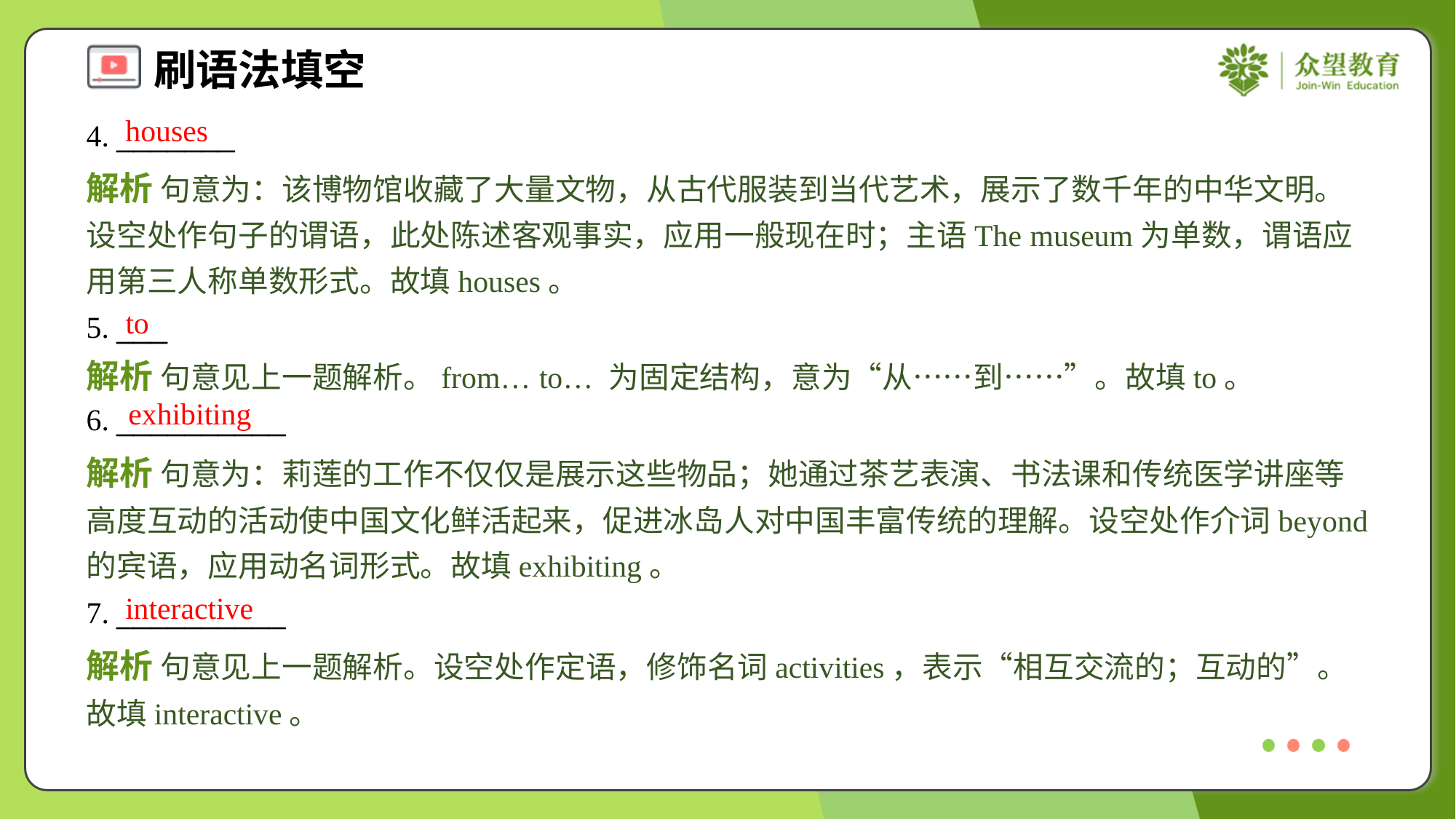

houses
4. _______
解析 句意为：该博物馆收藏了大量文物，从古代服装到当代艺术，展示了数千年的中华文明。设空处作句子的谓语，此处陈述客观事实，应用一般现在时；主语The museum为单数，谓语应用第三人称单数形式。故填houses。
to
5. ___
解析 句意见上一题解析。from… to… 为固定结构，意为“从……到……”。故填to。
exhibiting
6. __________
解析 句意为：莉莲的工作不仅仅是展示这些物品；她通过茶艺表演、书法课和传统医学讲座等高度互动的活动使中国文化鲜活起来，促进冰岛人对中国丰富传统的理解。设空处作介词beyond的宾语，应用动名词形式。故填exhibiting。
interactive
7. __________
解析 句意见上一题解析。设空处作定语，修饰名词activities，表示“相互交流的；互动的”。故填interactive。